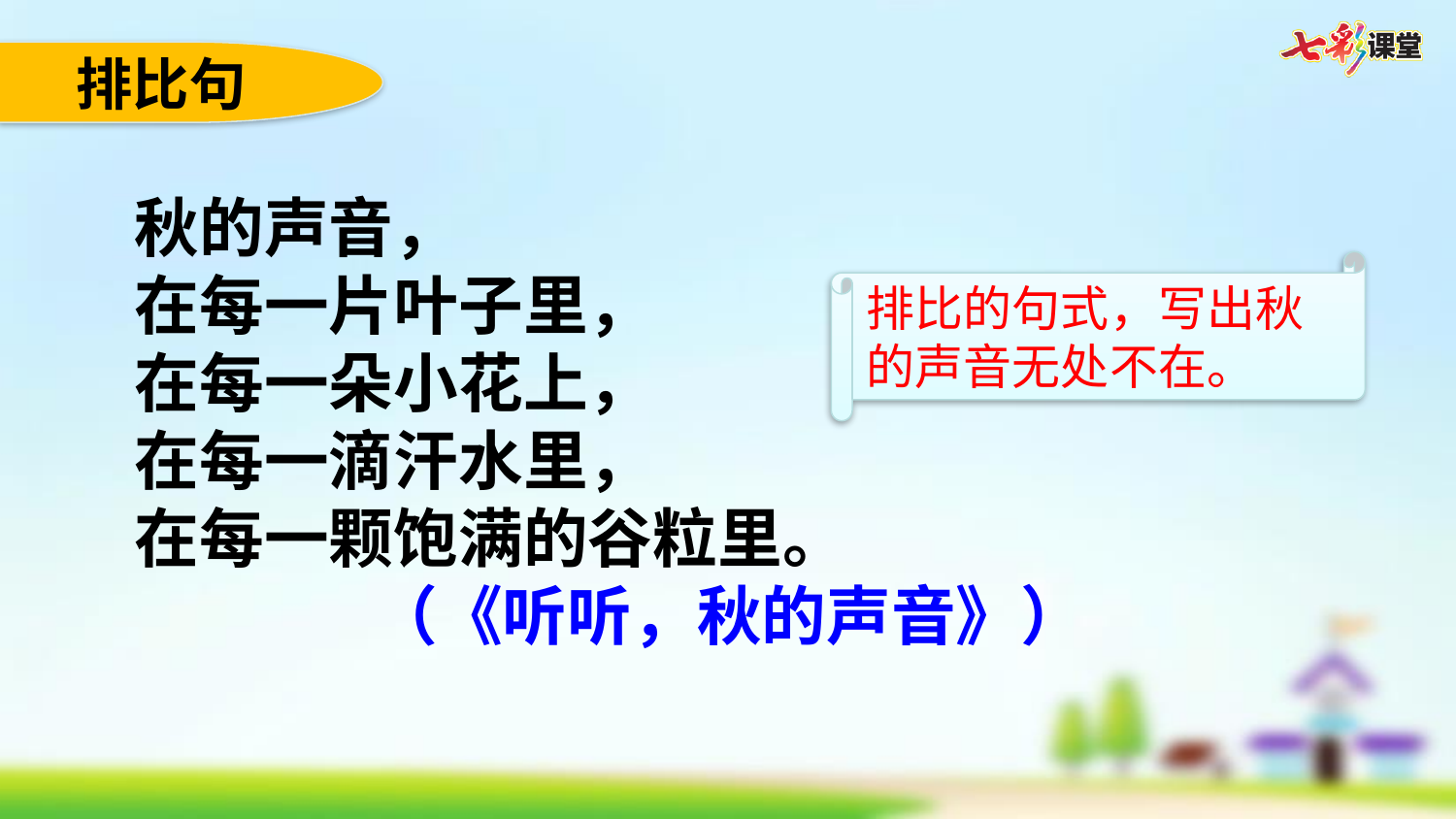

排比句
秋的声音，
在每一片叶子里，
在每一朵小花上，
在每一滴汗水里，
在每一颗饱满的谷粒里。
（《听听，秋的声音》）
排比的句式，写出秋的声音无处不在。